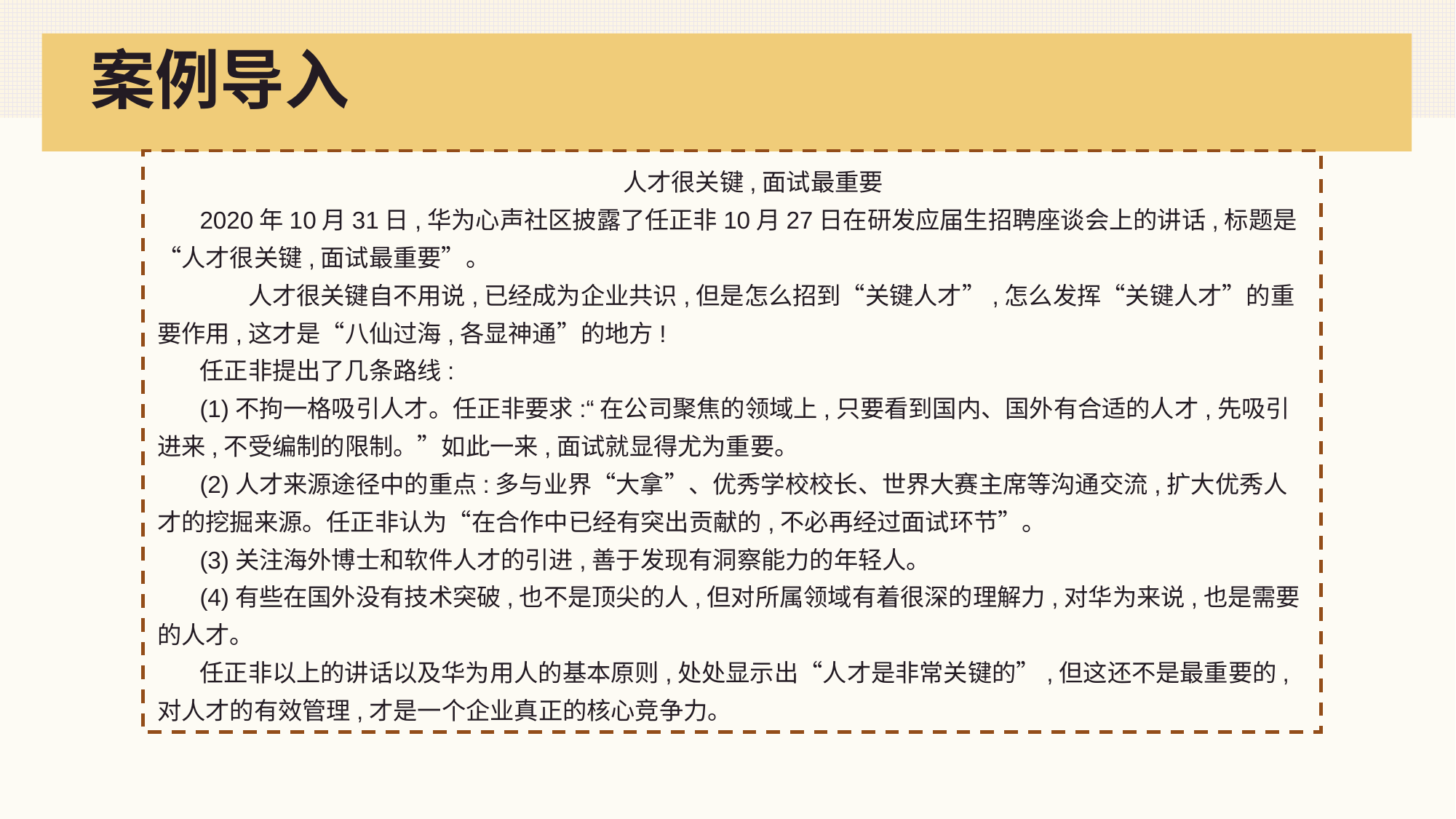

案例导入
人才很关键,面试最重要
2020年10月31日,华为心声社区披露了任正非10月27日在研发应届生招聘座谈会上的讲话,标题是“人才很关键,面试最重要”。
　　人才很关键自不用说,已经成为企业共识,但是怎么招到“关键人才”,怎么发挥“关键人才”的重要作用,这才是“八仙过海,各显神通”的地方!
任正非提出了几条路线:
(1)不拘一格吸引人才。任正非要求:“在公司聚焦的领域上,只要看到国内、国外有合适的人才,先吸引进来,不受编制的限制。”如此一来,面试就显得尤为重要。
(2)人才来源途径中的重点:多与业界“大拿”、优秀学校校长、世界大赛主席等沟通交流,扩大优秀人才的挖掘来源。任正非认为“在合作中已经有突出贡献的,不必再经过面试环节”。
(3)关注海外博士和软件人才的引进,善于发现有洞察能力的年轻人。
(4)有些在国外没有技术突破,也不是顶尖的人,但对所属领域有着很深的理解力,对华为来说,也是需要的人才。
任正非以上的讲话以及华为用人的基本原则,处处显示出“人才是非常关键的”,但这还不是最重要的,对人才的有效管理,才是一个企业真正的核心竞争力。